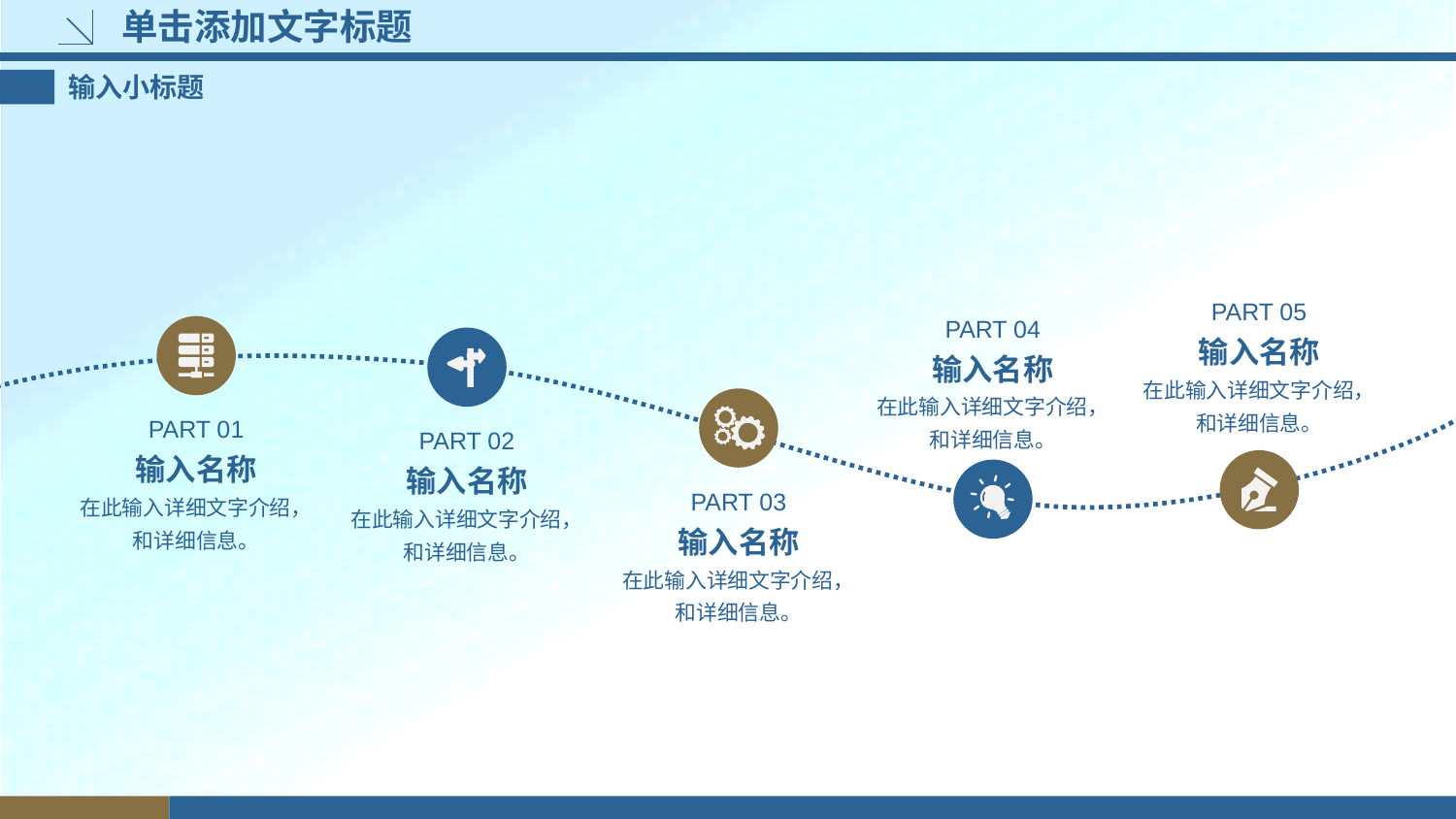

# 单击添加文字标题
输入小标题

PART 05
输入名称
在此输入详细文字介绍，
和详细信息。
PART 04
输入名称
在此输入详细文字介绍，
和详细信息。

PART 01
输入名称
在此输入详细文字介绍，
和详细信息。
PART 02
输入名称
在此输入详细文字介绍，
和详细信息。

PART 03
输入名称
在此输入详细文字介绍，
和详细信息。